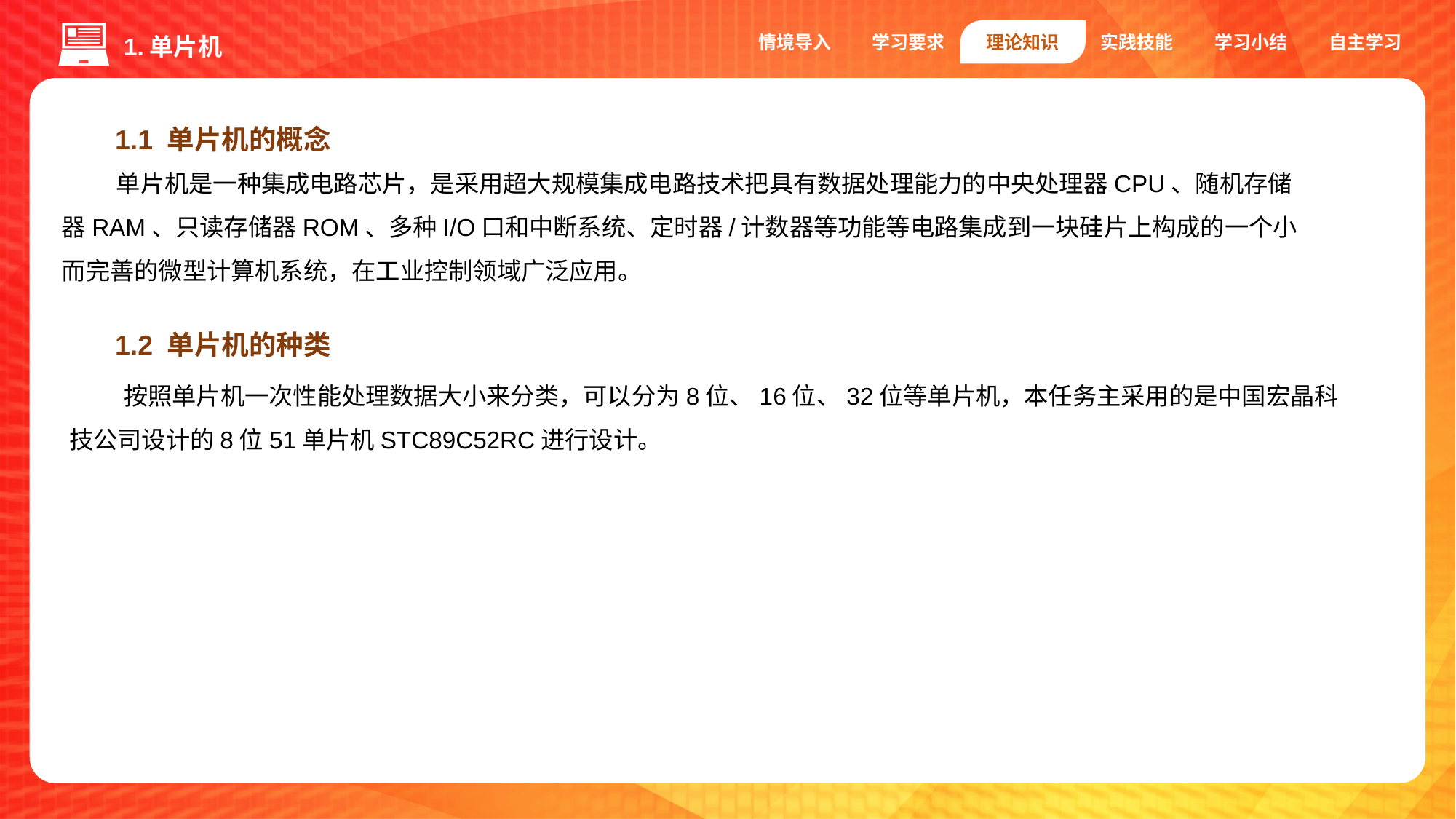

情境导入
学习要求
理论知识
实践技能
学习小结
自主学习

1.单片机
1.1 单片机的概念
单片机是一种集成电路芯片，是采用超大规模集成电路技术把具有数据处理能力的中央处理器CPU、随机存储器RAM、只读存储器ROM、多种I/O口和中断系统、定时器/计数器等功能等电路集成到一块硅片上构成的一个小而完善的微型计算机系统，在工业控制领域广泛应用。
1.2 单片机的种类
按照单片机一次性能处理数据大小来分类，可以分为8位、16位、32位等单片机，本任务主采用的是中国宏晶科技公司设计的8位51单片机STC89C52RC进行设计。